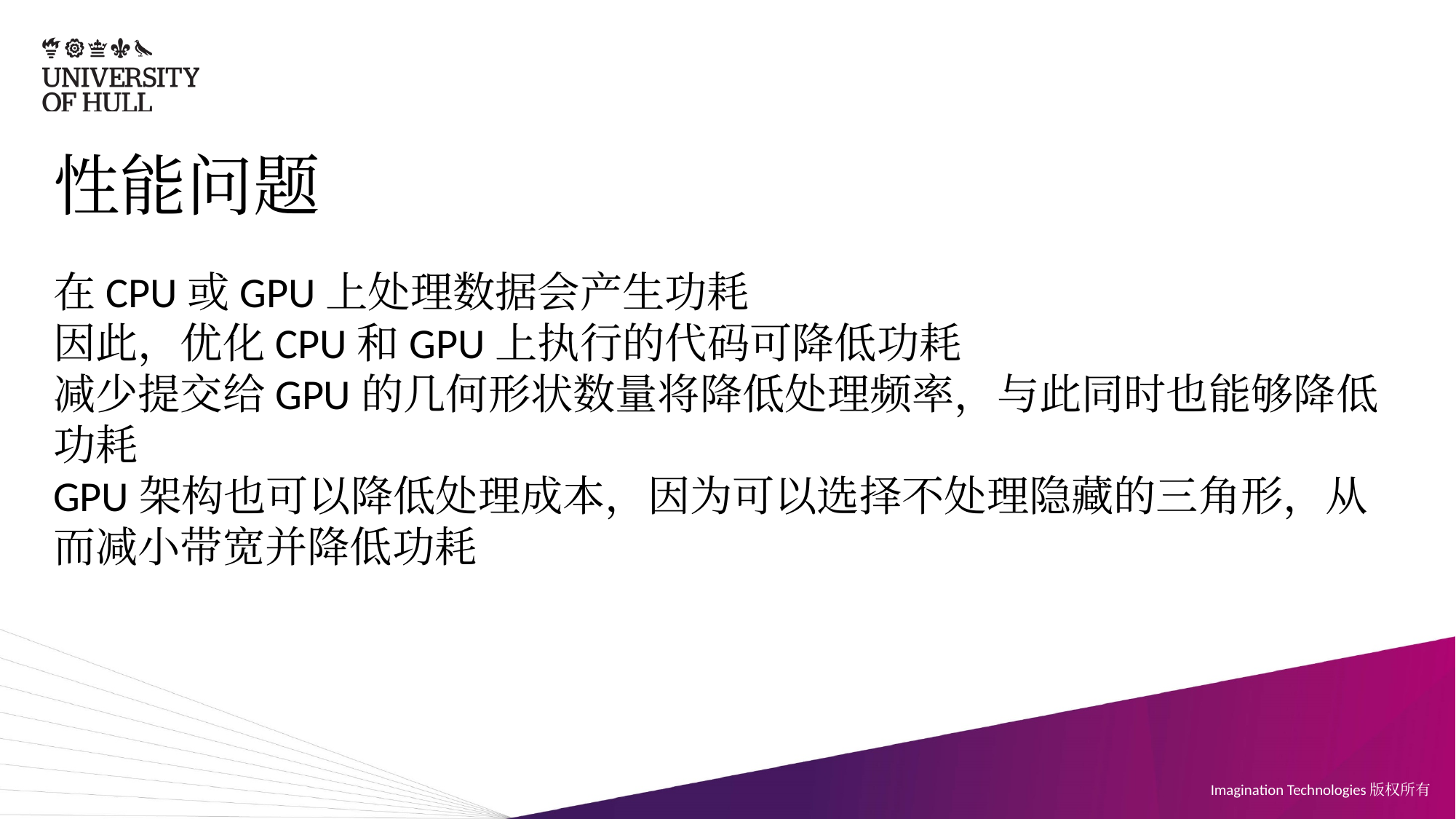

# 性能问题
在CPU或GPU上处理数据会产生功耗
因此，优化CPU和GPU上执行的代码可降低功耗
减少提交给GPU的几何形状数量将降低处理频率，与此同时也能够降低功耗
GPU架构也可以降低处理成本，因为可以选择不处理隐藏的三角形，从而减小带宽并降低功耗